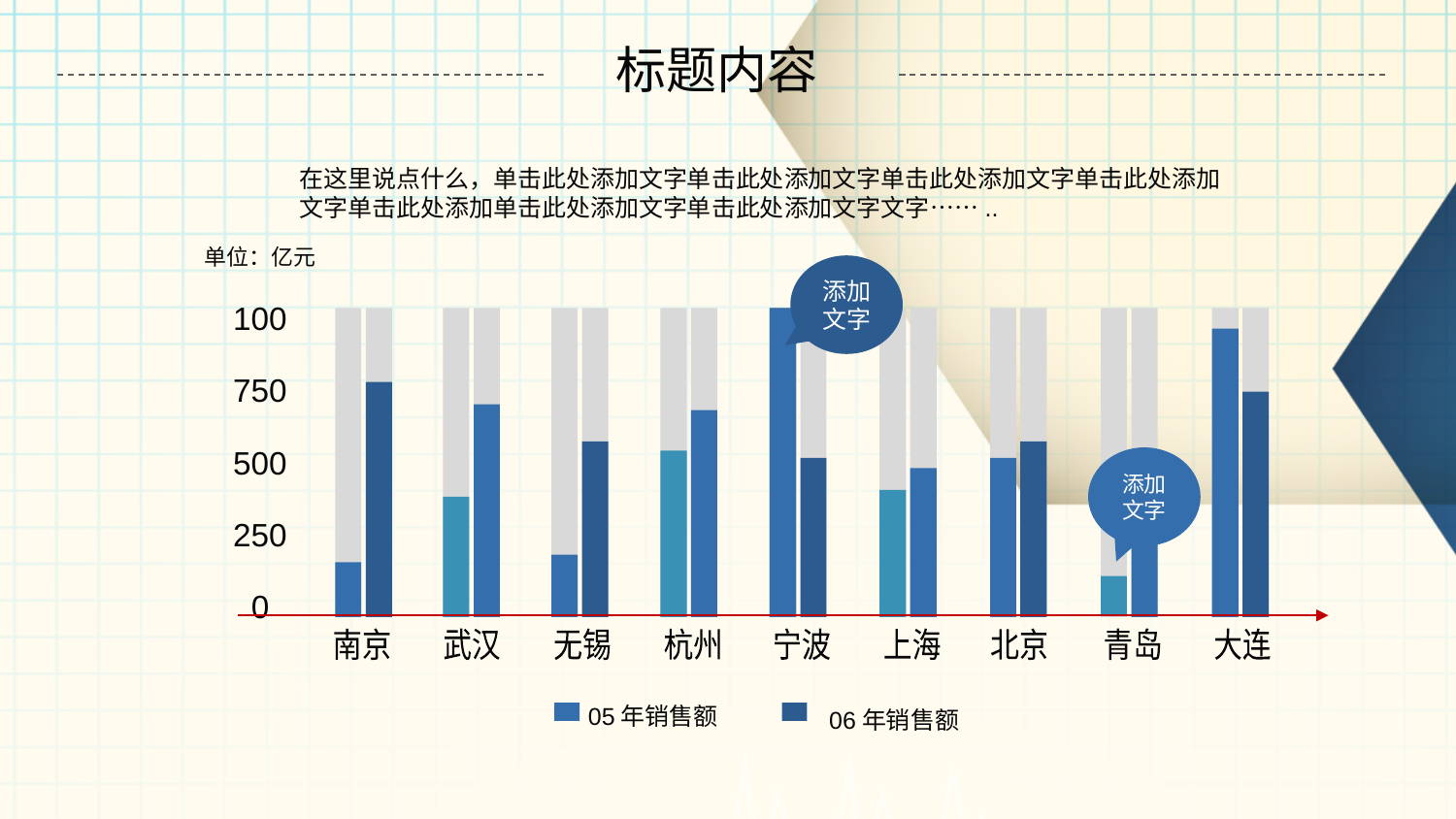

标题内容
在这里说点什么，单击此处添加文字单击此处添加文字单击此处添加文字单击此处添加文字单击此处添加单击此处添加文字单击此处添加文字文字……..
单位：亿元
添加文字
100

750

500

添加文字

250

0

南京
武汉
无锡
杭州
宁波
上海
北京
青岛
大连
06年销售额
05年销售额